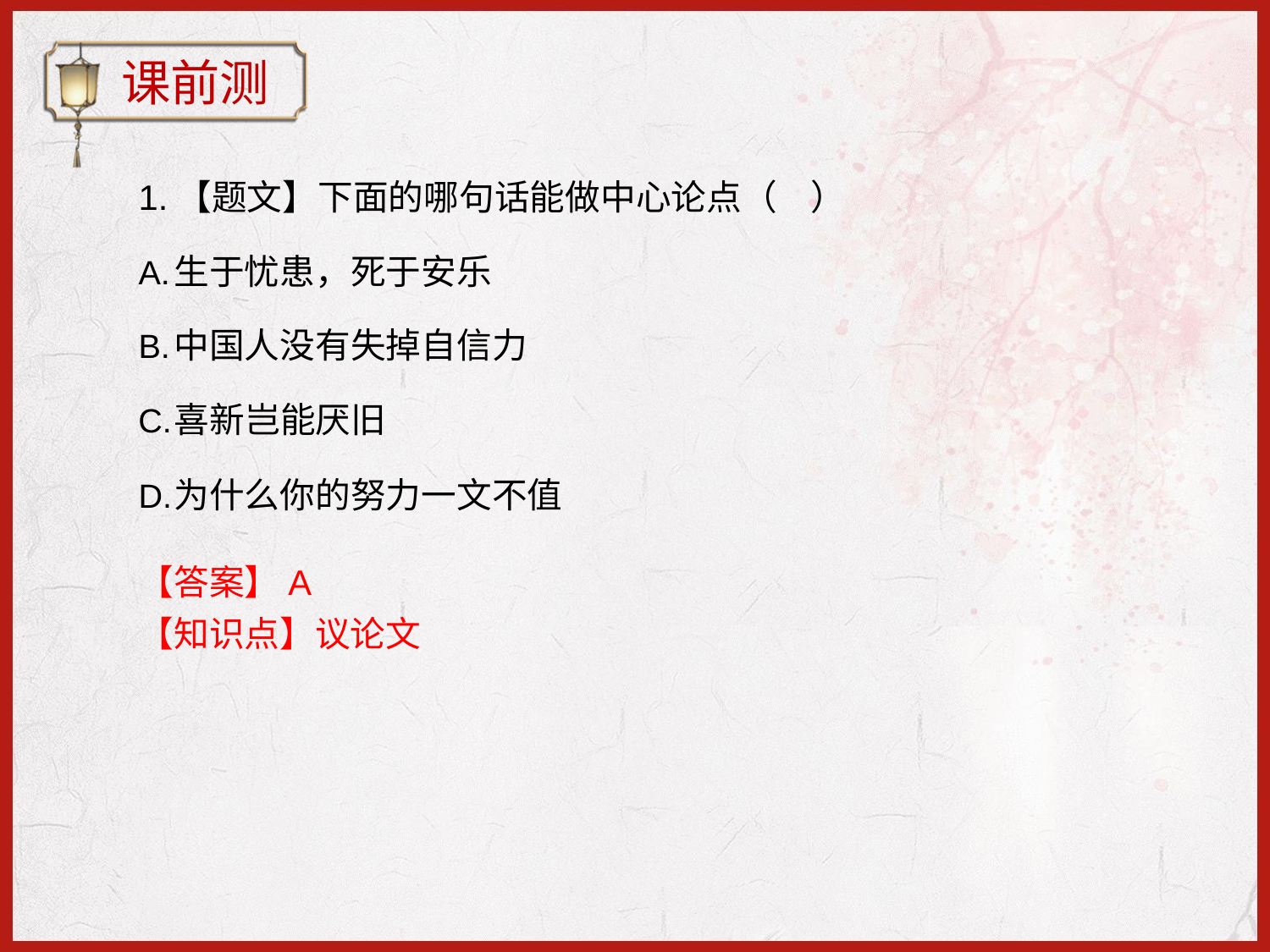

课前测
# 1.【题文】下面的哪句话能做中心论点（	）
生于忧患，死于安乐
中国人没有失掉自信力
喜新岂能厌旧

为什么你的努力一文不值

【答案】A
【知识点】议论文